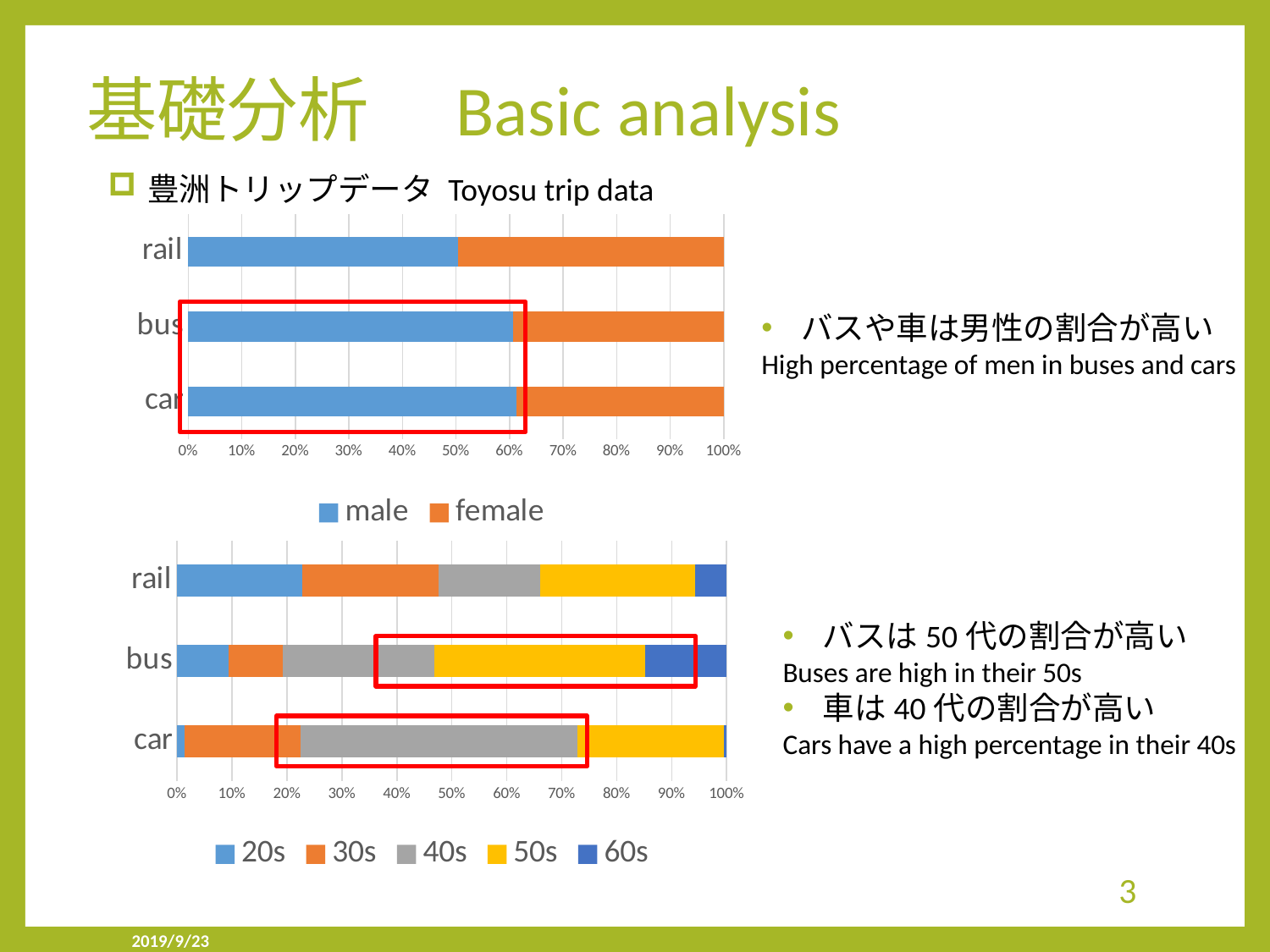

# 基礎分析　Basic analysis

### Chart

| Category | male | female |
|---|---|---|
| car | 259.0 | 164.0 |
| bus | 180.0 | 117.0 |
| rail | 1712.0 | 1689.0 |
豊洲トリップデータ Toyosu trip data

バスや車は男性の割合が高い
High percentage of men in buses and cars

### Chart

| Category | 20s | 30s | 40s | 50s | 60s |
|---|---|---|---|---|---|
| car | 6.0 | 89.0 | 213.0 | 113.0 | 2.0 |
| bus | 28.0 | 29.0 | 82.0 | 114.0 | 44.0 |
| rail | 773.0 | 844.0 | 628.0 | 959.0 | 195.0 |
バスは50代の割合が高い
Buses are high in their 50s
車は40代の割合が高い
Cars have a high percentage in their 40s

3
2019/9/23